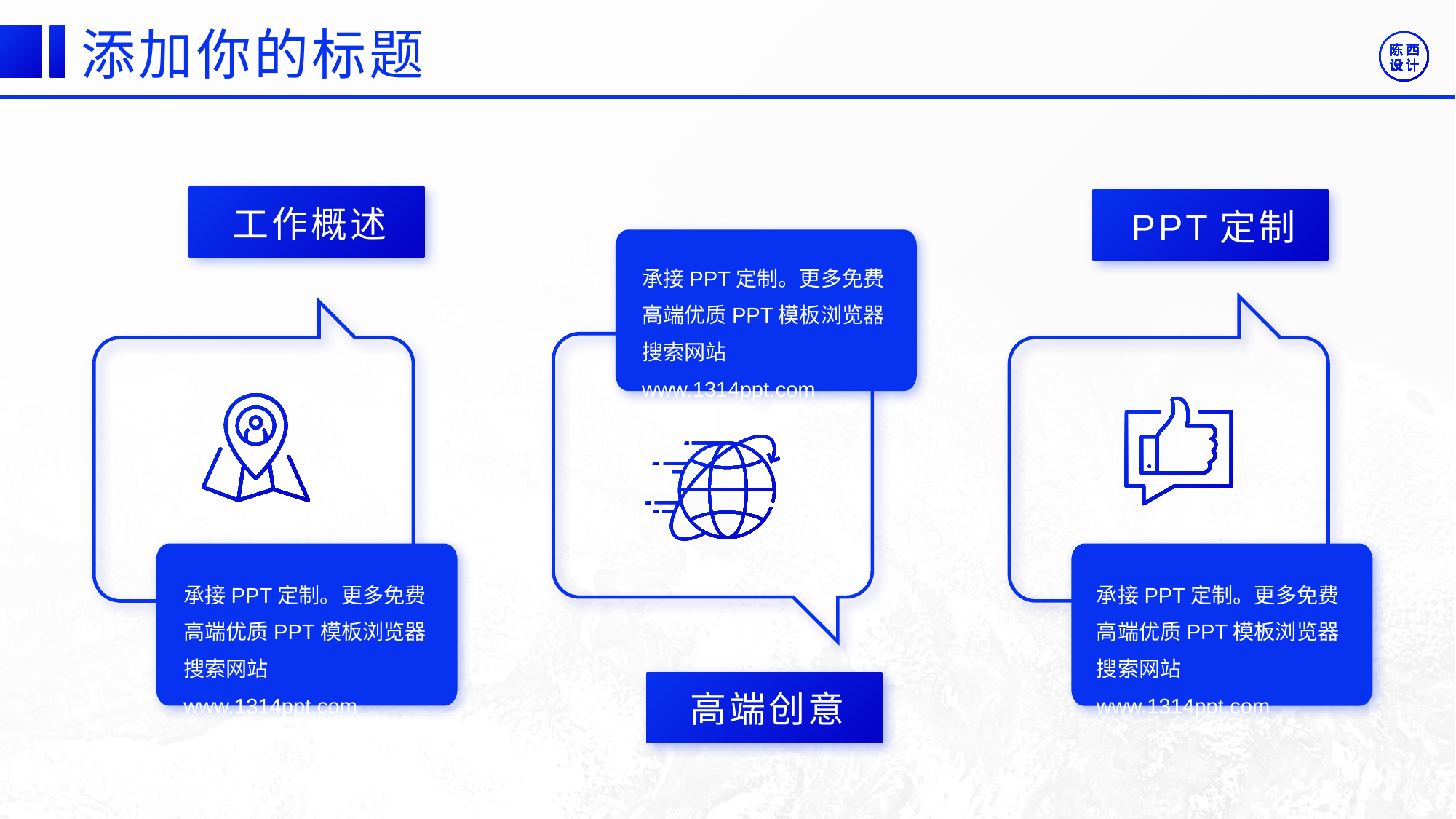

©版权所有：陈西设计之家(微信号：2090298045）
©版权所属公司：合肥陈西文化传媒科技有限公司
©版权所有：陈西设计之家(微信号：2090298045）
©版权所属公司：合肥陈西文化传媒科技有限公司
添加你的标题

工作概述
PPT定制

承接PPT定制。更多免费高端优质PPT模板浏览器搜索网站www.1314ppt.com

承接PPT定制。更多免费高端优质PPT模板浏览器搜索网站www.1314ppt.com
承接PPT定制。更多免费高端优质PPT模板浏览器搜索网站www.1314ppt.com

高端创意
©版权所有：陈西设计之家(微信号：2090298045）
©版权所属公司：合肥陈西文化传媒科技有限公司